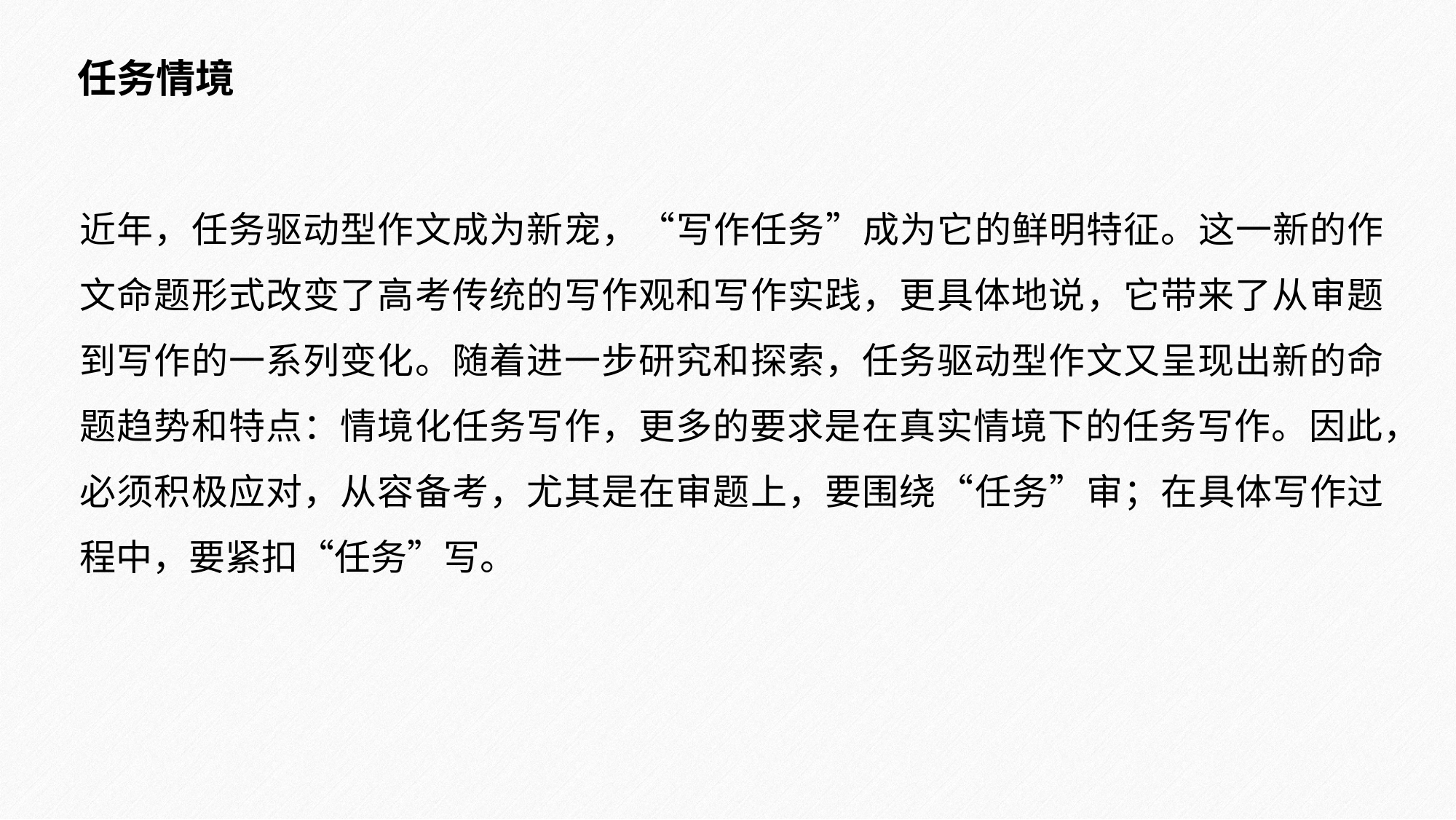

任务情境
近年，任务驱动型作文成为新宠，“写作任务”成为它的鲜明特征。这一新的作文命题形式改变了高考传统的写作观和写作实践，更具体地说，它带来了从审题到写作的一系列变化。随着进一步研究和探索，任务驱动型作文又呈现出新的命题趋势和特点：情境化任务写作，更多的要求是在真实情境下的任务写作。因此，必须积极应对，从容备考，尤其是在审题上，要围绕“任务”审；在具体写作过程中，要紧扣“任务”写。